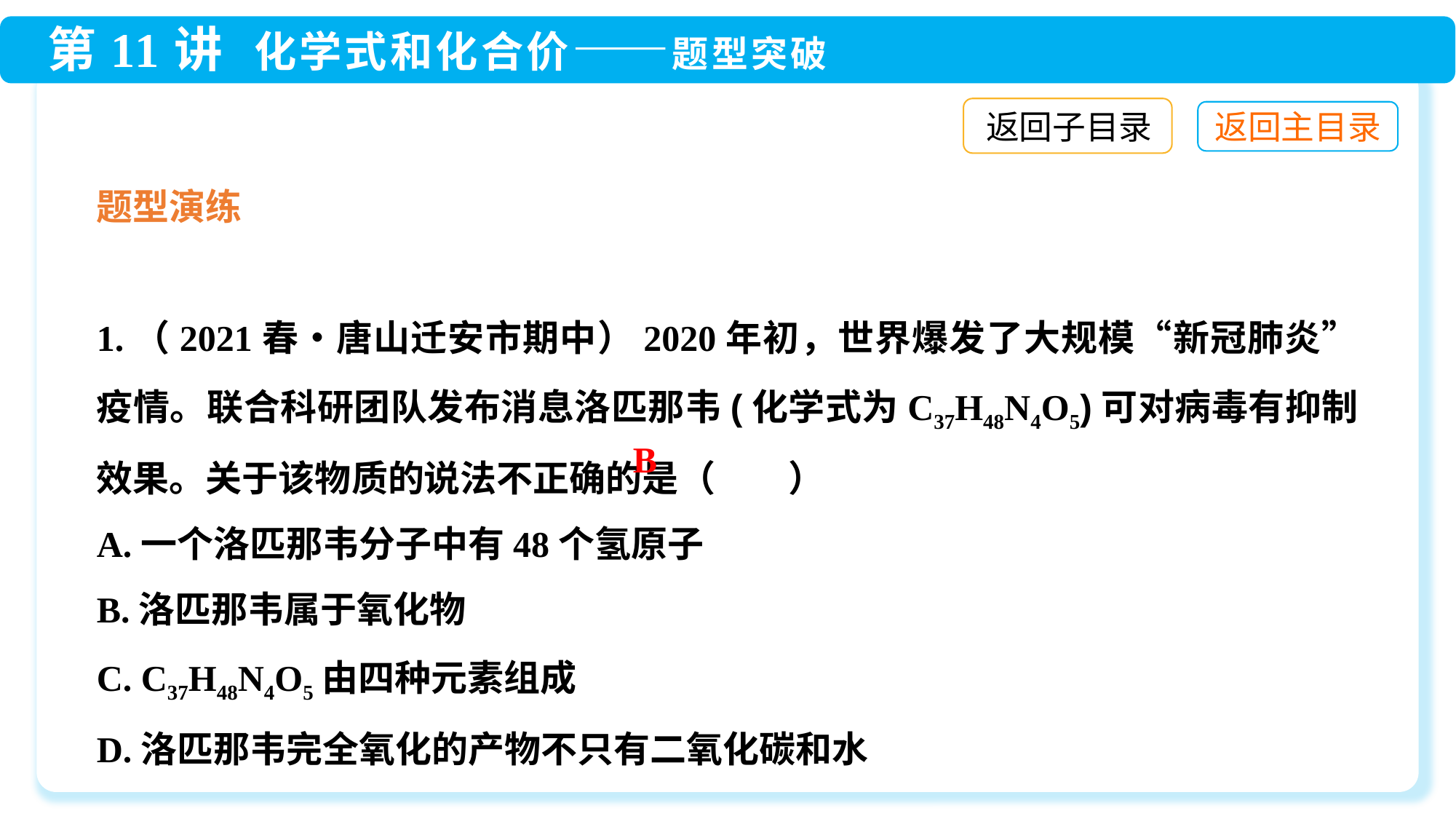

返回子目录
题型演练

1.（2021春•唐山迁安市期中）2020年初，世界爆发了大规模“新冠肺炎”疫情。联合科研团队发布消息洛匹那韦(化学式为C37H48N4O5)可对病毒有抑制效果。关于该物质的说法不正确的是（　　）
A.一个洛匹那韦分子中有48个氢原子
B.洛匹那韦属于氧化物
C. C37H48N4O5由四种元素组成
D.洛匹那韦完全氧化的产物不只有二氧化碳和水
B